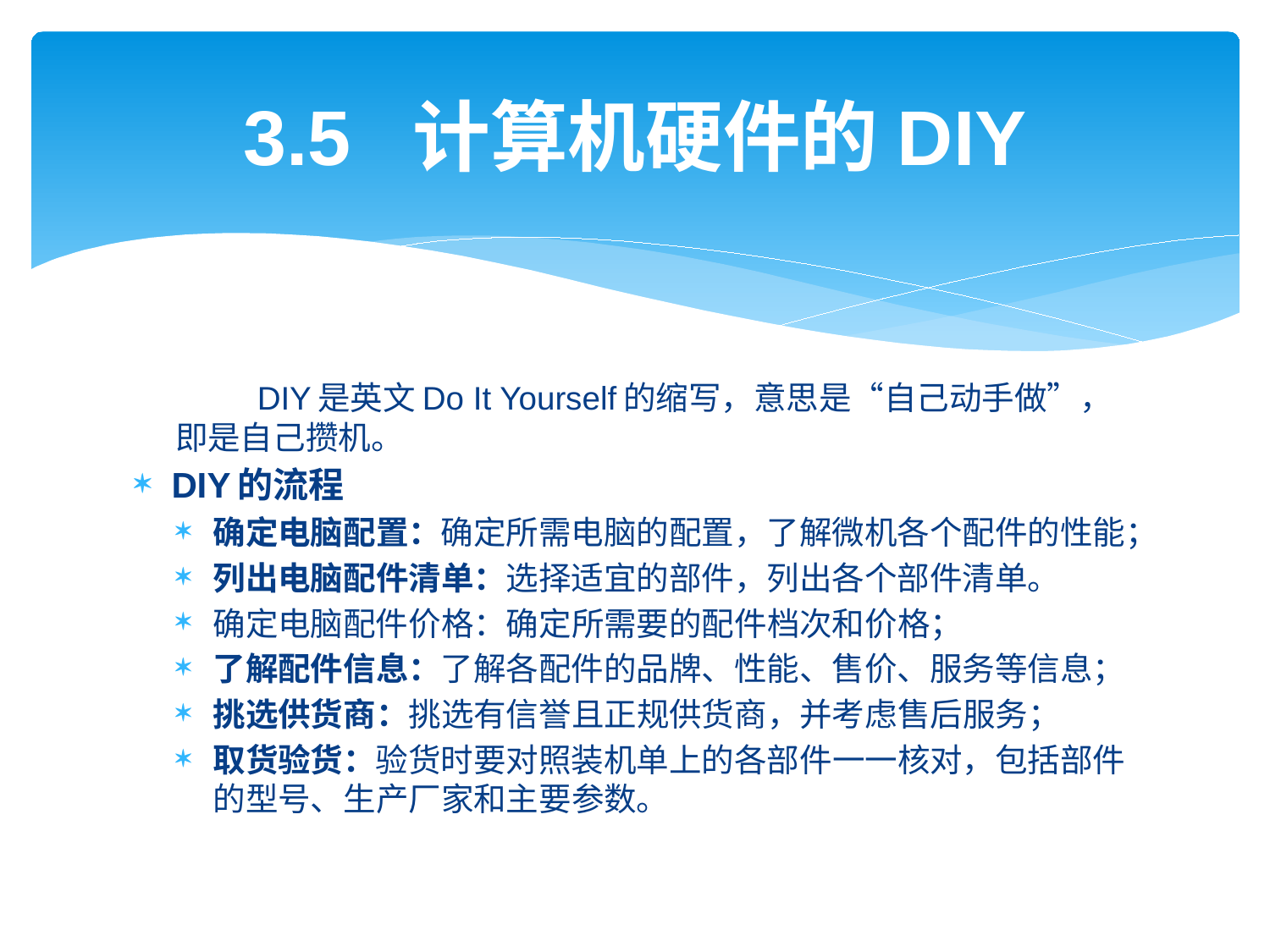

# 3.5  计算机硬件的DIY
         DIY是英文Do It Yourself的缩写，意思是“自己动手做”，即是自己攒机。
DIY的流程
确定电脑配置：确定所需电脑的配置，了解微机各个配件的性能；
列出电脑配件清单：选择适宜的部件，列出各个部件清单。
确定电脑配件价格：确定所需要的配件档次和价格；
了解配件信息：了解各配件的品牌、性能、售价、服务等信息；
挑选供货商：挑选有信誉且正规供货商，并考虑售后服务；
取货验货：验货时要对照装机单上的各部件一一核对，包括部件的型号、生产厂家和主要参数。